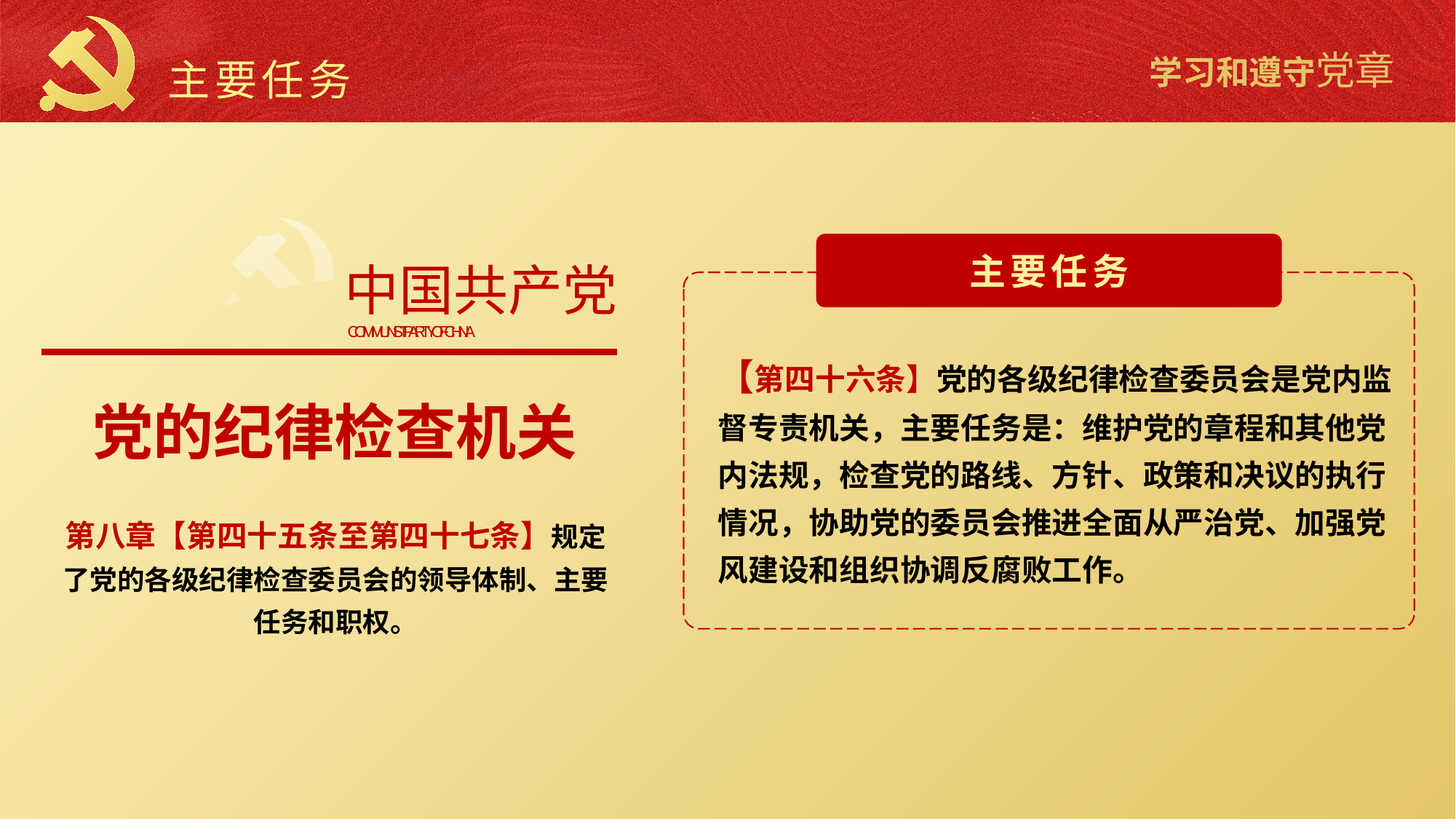

主要任务

中国共产党
COMMUNIST PARTY OF CHINA

主要任务

【第四十六条】党的各级纪律检查委员会是党内监督专责机关，主要任务是：维护党的章程和其他党内法规，检查党的路线、方针、政策和决议的执行情况，协助党的委员会推进全面从严治党、加强党风建设和组织协调反腐败工作。
党的纪律检查机关
第八章【第四十五条至第四十七条】规定了党的各级纪律检查委员会的领导体制、主要任务和职权。